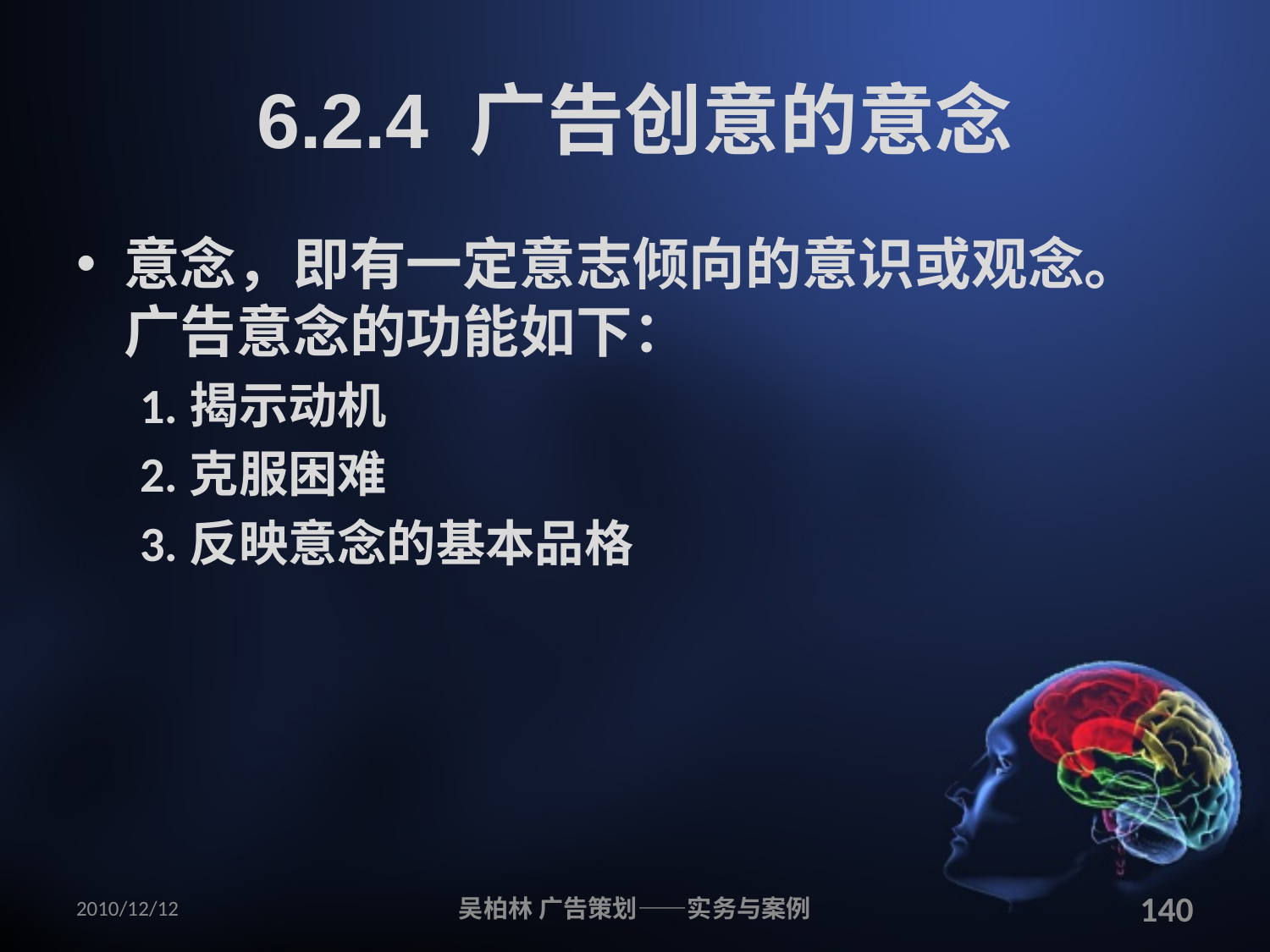

# 6.2.4 广告创意的意念
意念，即有一定意志倾向的意识或观念。广告意念的功能如下：
1.揭示动机
2.克服困难
3.反映意念的基本品格
2010/12/12
吴柏林 广告策划——实务与案例
140